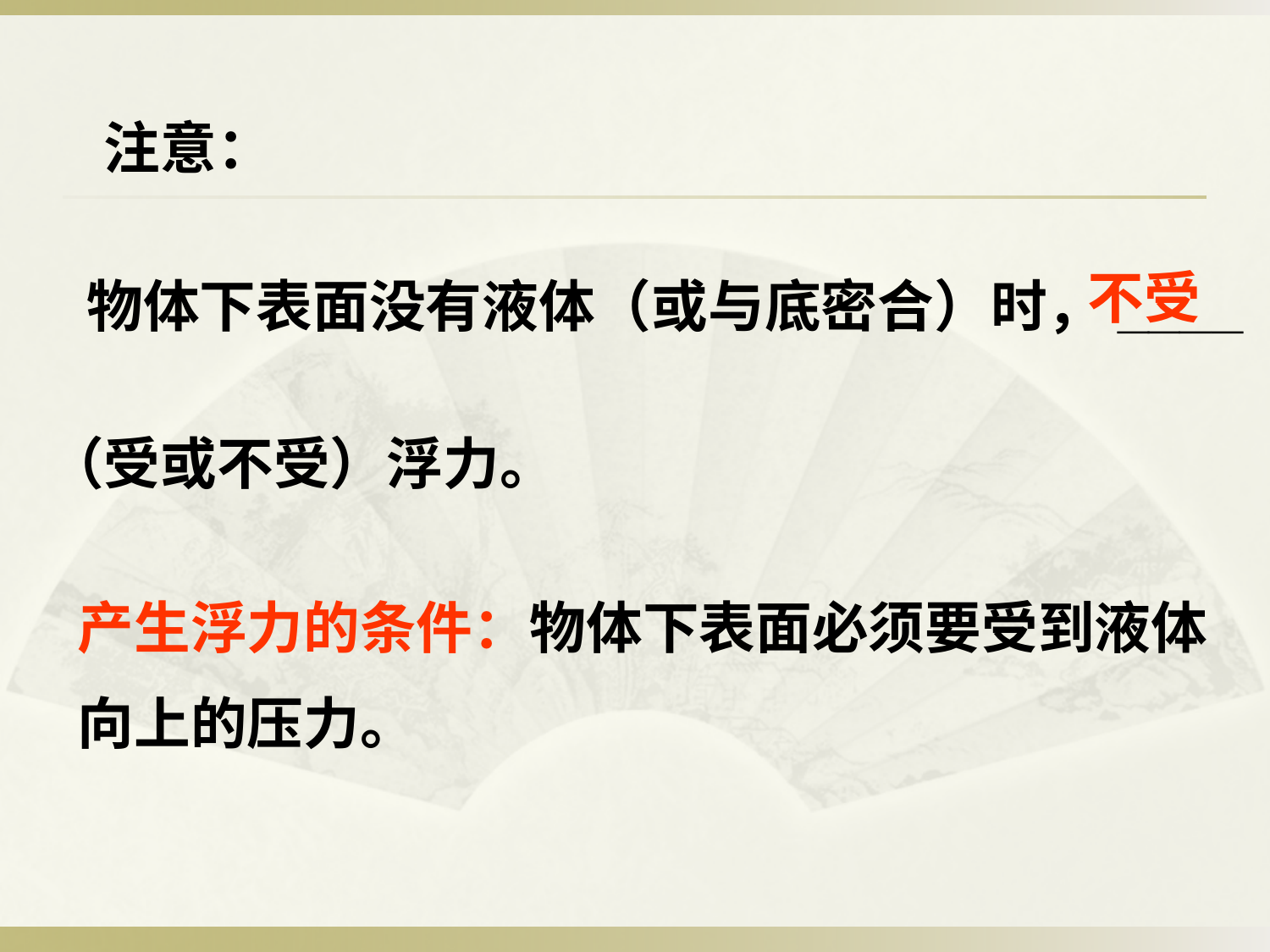

注意：

  物体下表面没有液体（或与底密合）时，____

（受或不受）浮力。
不受
产生浮力的条件：物体下表面必须要受到液体
向上的压力。